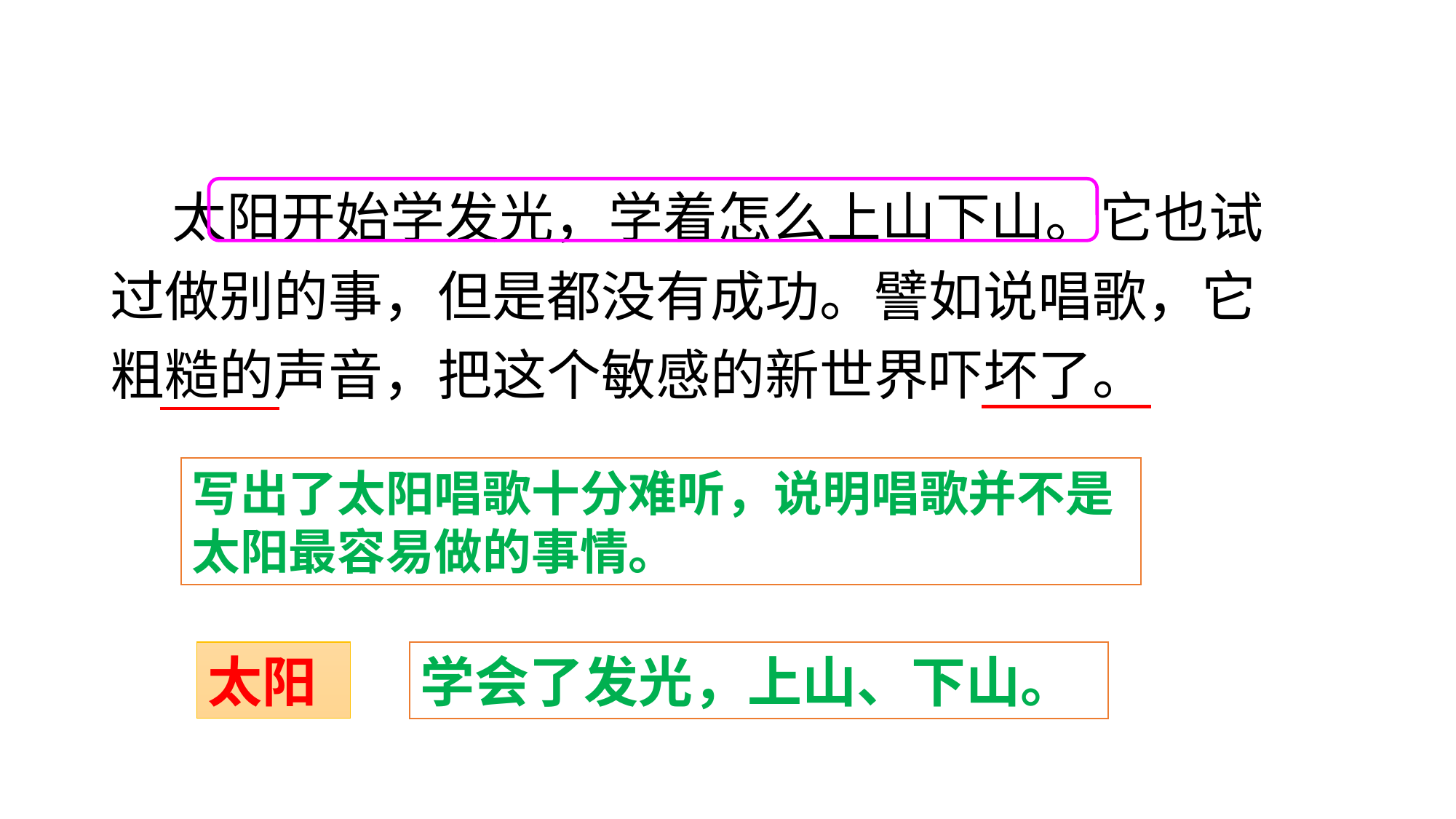

太阳开始学发光，学着怎么上山下山。它也试过做别的事，但是都没有成功。譬如说唱歌，它粗糙的声音，把这个敏感的新世界吓坏了。

写出了太阳唱歌十分难听，说明唱歌并不是太阳最容易做的事情。
太阳
学会了发光，上山、下山。